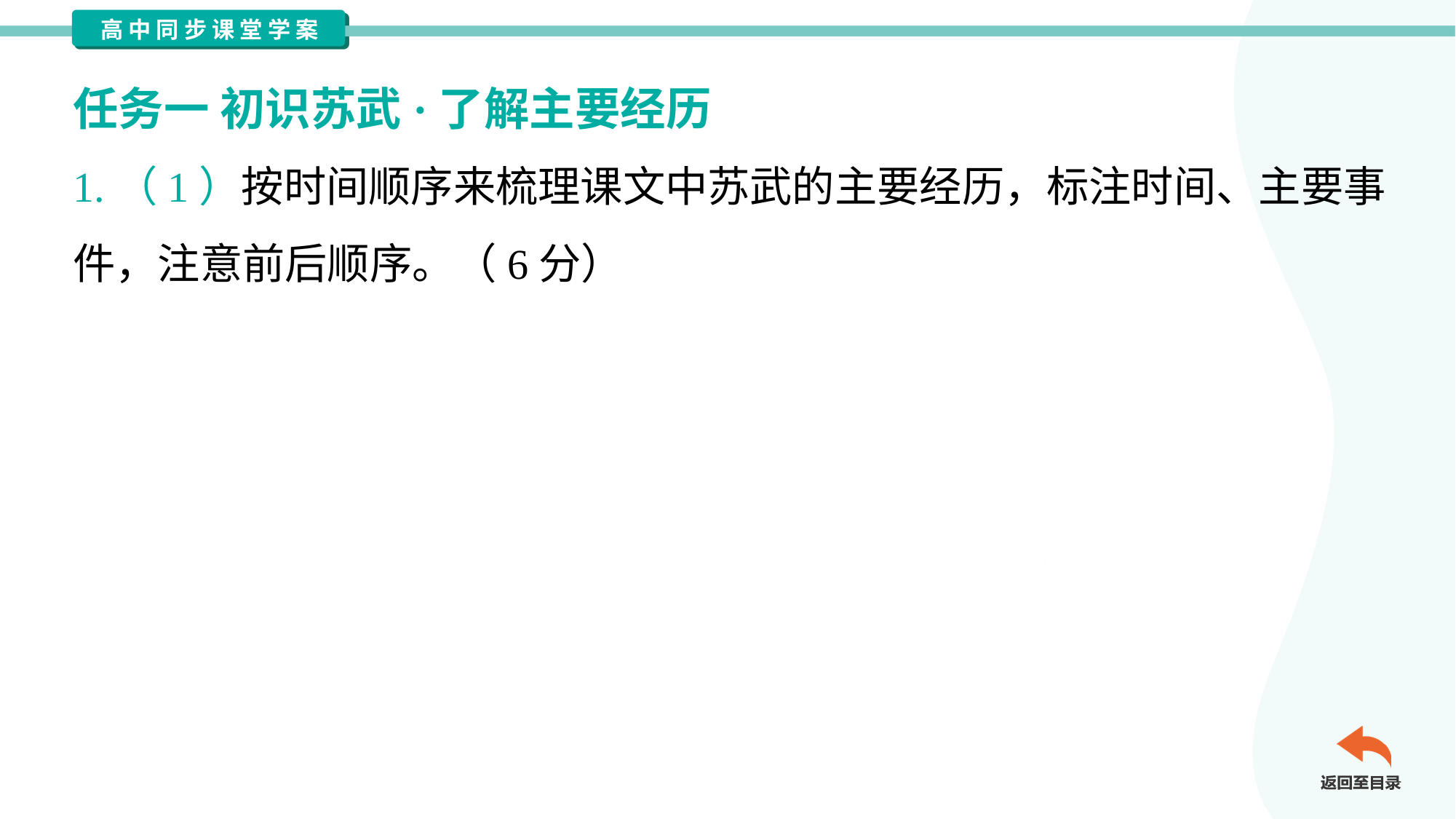

任务一 初识苏武·了解主要经历
1.（1）按时间顺序来梳理课文中苏武的主要经历，标注时间、主要事
件，注意前后顺序。（6分）